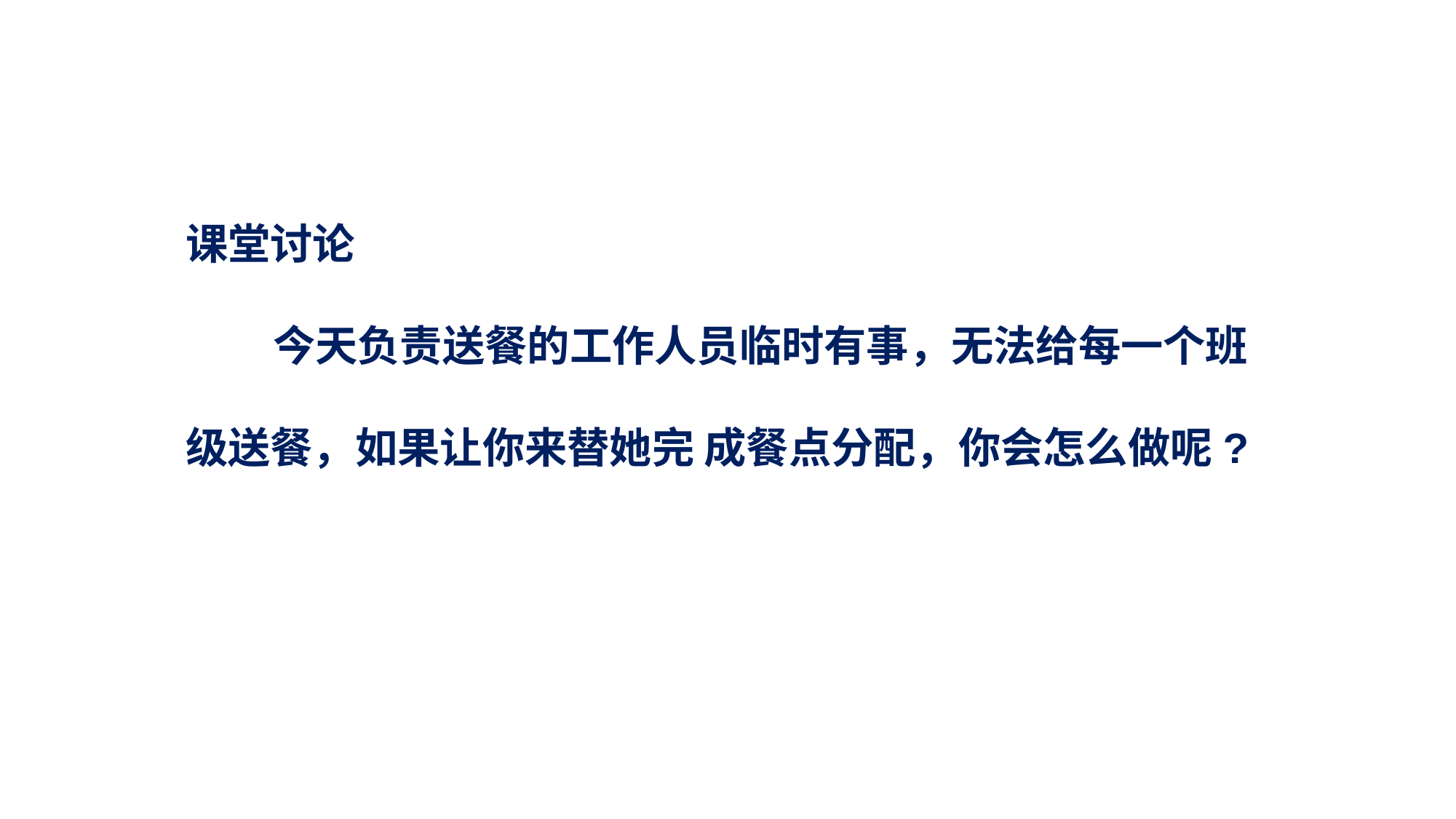

课堂讨论
        今天负责送餐的工作人员临时有事，无法给每一个班级送餐，如果让你来替她完 成餐点分配，你会怎么做呢?